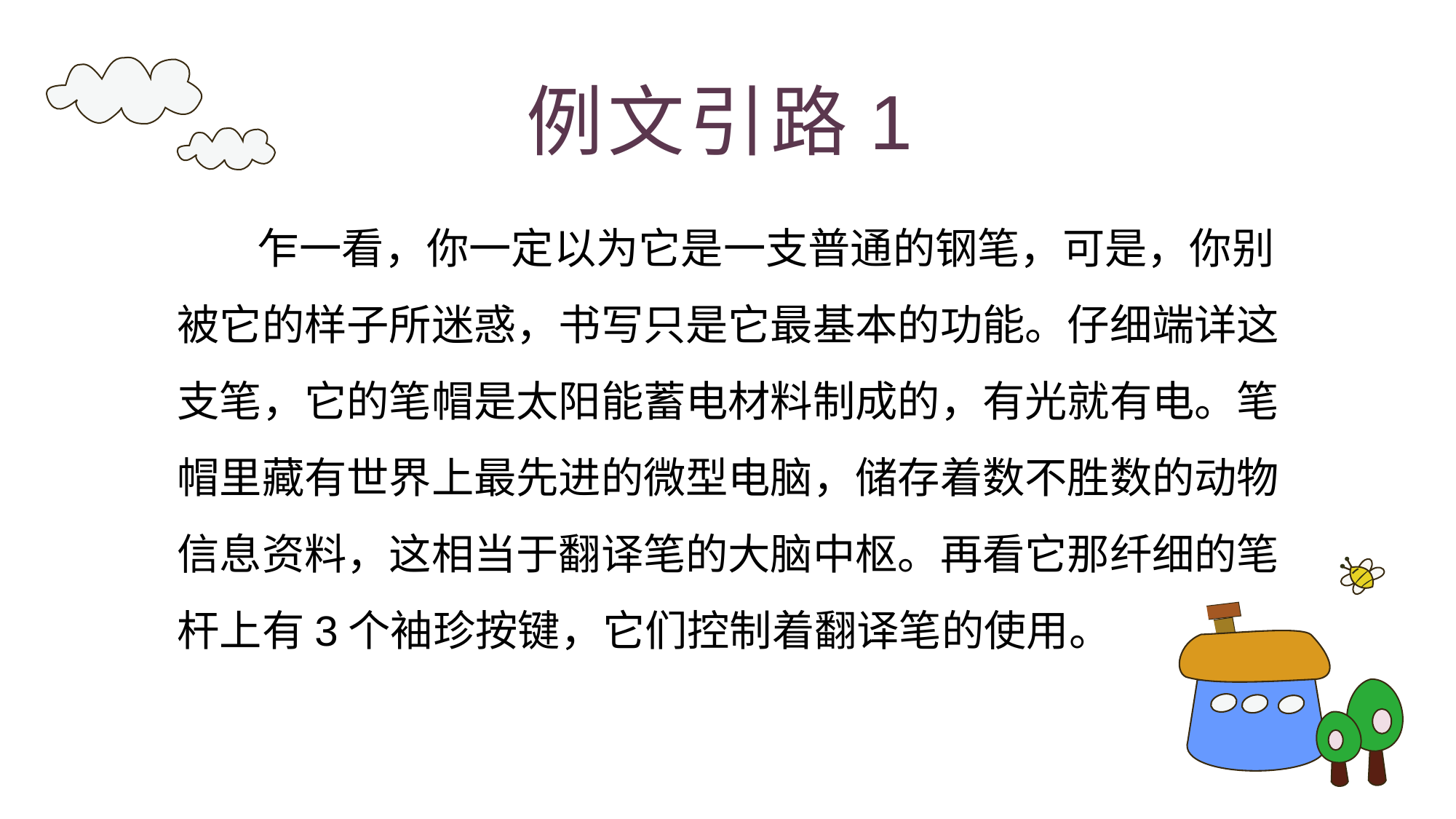

例文引路1
    乍一看，你一定以为它是一支普通的钢笔，可是，你别被它的样子所迷惑，书写只是它最基本的功能。仔细端详这支笔，它的笔帽是太阳能蓄电材料制成的，有光就有电。笔帽里藏有世界上最先进的微型电脑，储存着数不胜数的动物信息资料，这相当于翻译笔的大脑中枢。再看它那纤细的笔杆上有3个袖珍按键，它们控制着翻译笔的使用。